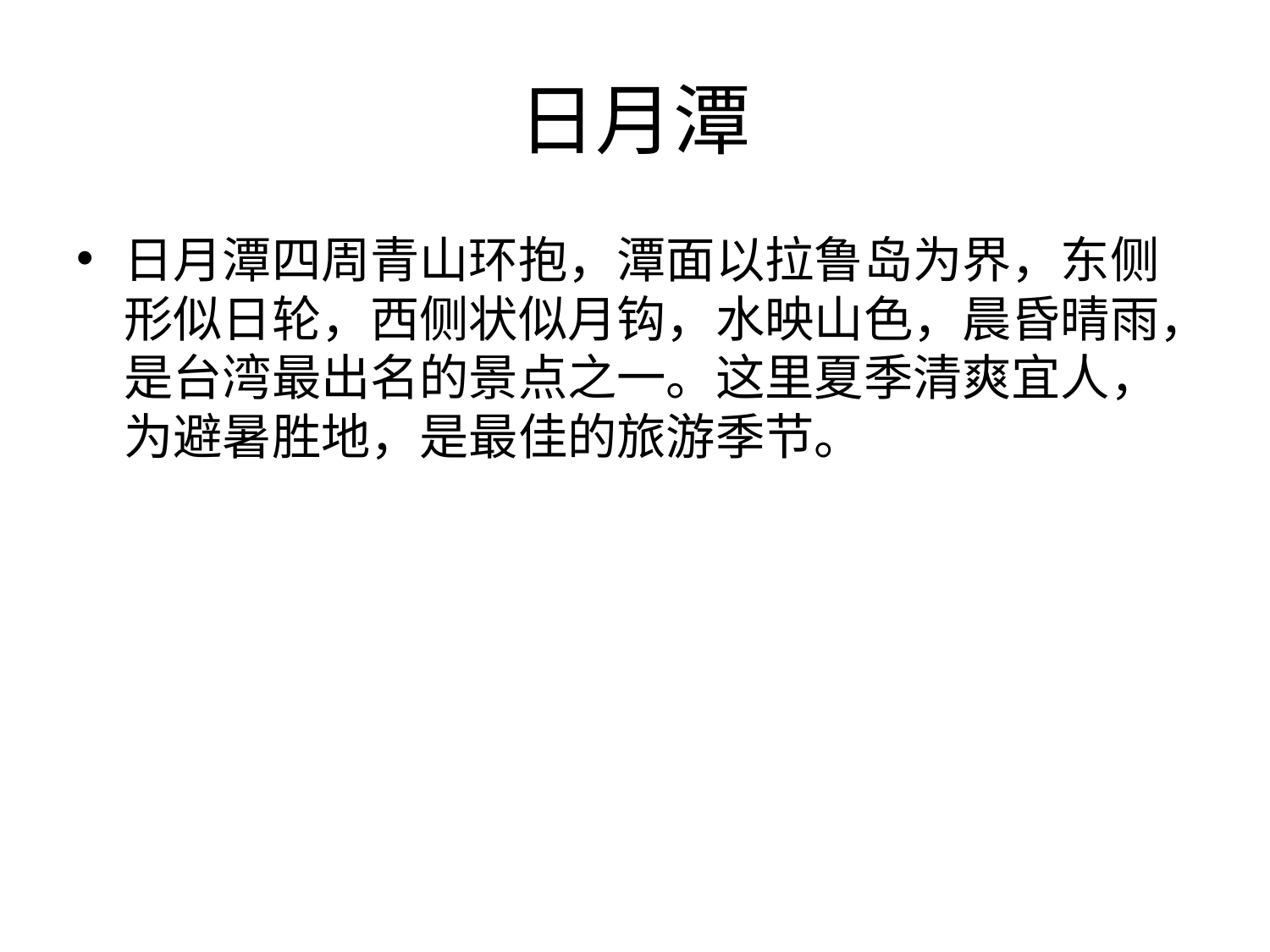

# 日月潭
日月潭四周青山环抱，潭面以拉鲁岛为界，东侧形似日轮，西侧状似月钩，水映山色，晨昏晴雨，是台湾最出名的景点之一。这里夏季清爽宜人，为避暑胜地，是最佳的旅游季节。